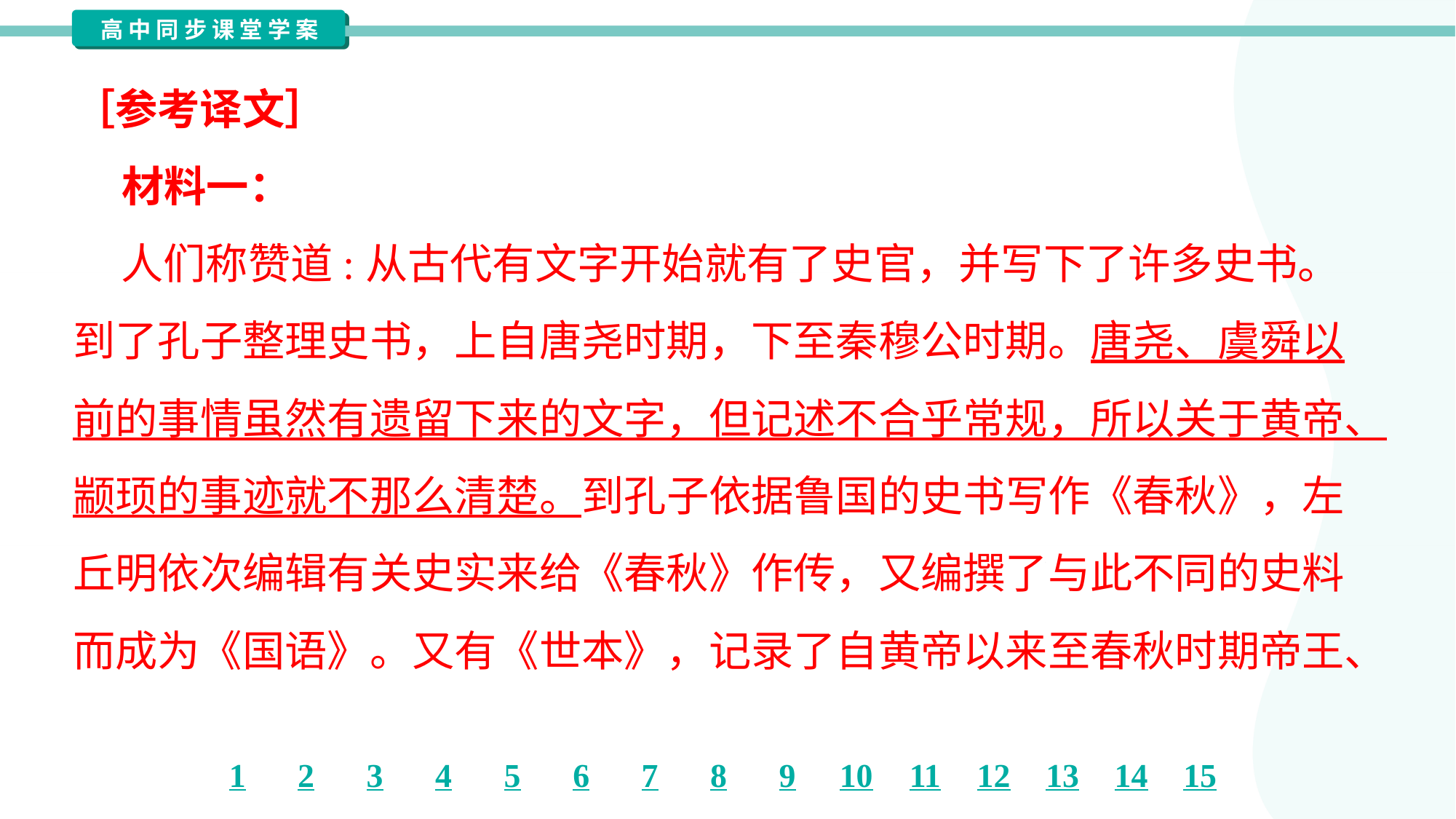

［参考译文］
    材料一：
    人们称赞道:从古代有文字开始就有了史官，并写下了许多史书。
到了孔子整理史书，上自唐尧时期，下至秦穆公时期。唐尧、虞舜以
前的事情虽然有遗留下来的文字，但记述不合乎常规，所以关于黄帝、
颛顼的事迹就不那么清楚。到孔子依据鲁国的史书写作《春秋》，左
丘明依次编辑有关史实来给《春秋》作传，又编撰了与此不同的史料
而成为《国语》。又有《世本》，记录了自黄帝以来至春秋时期帝王、